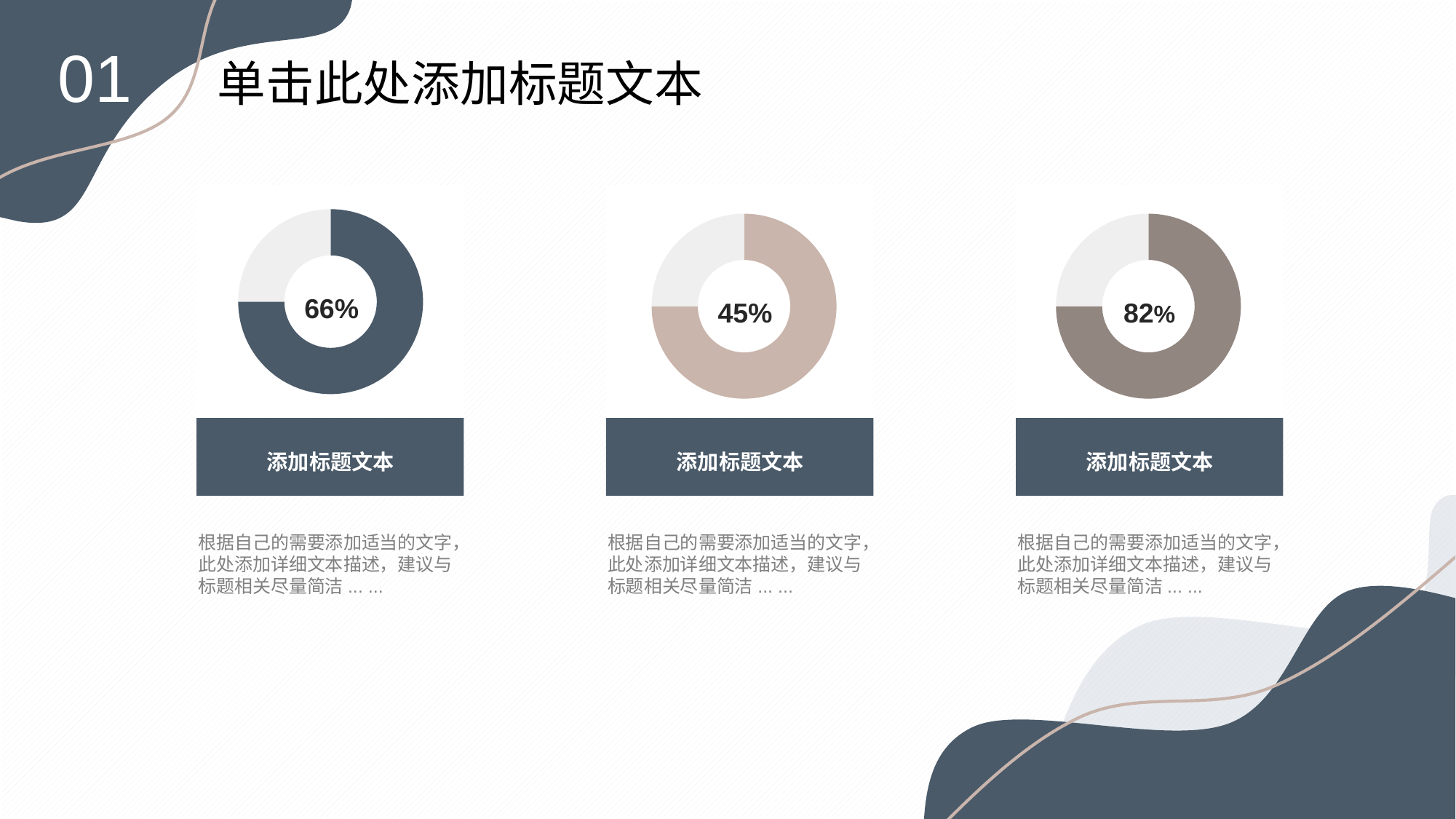

01
单击此处添加标题文本

### Chart

| Category | 百分比 |
|---|---|
|  | 75.0 |
|  | 25.0 |
66%

### Chart

| Category | 百分比 |
|---|---|
|  | 75.0 |
|  | 25.0 |
45%

### Chart

| Category | 百分比 |
|---|---|
|  | 75.0 |
|  | 25.0 |
82%

添加标题文本
添加标题文本
添加标题文本
根据自己的需要添加适当的文字，此处添加详细文本描述，建议与标题相关尽量简洁... ...
根据自己的需要添加适当的文字，此处添加详细文本描述，建议与标题相关尽量简洁... ...
根据自己的需要添加适当的文字，此处添加详细文本描述，建议与标题相关尽量简洁... ...